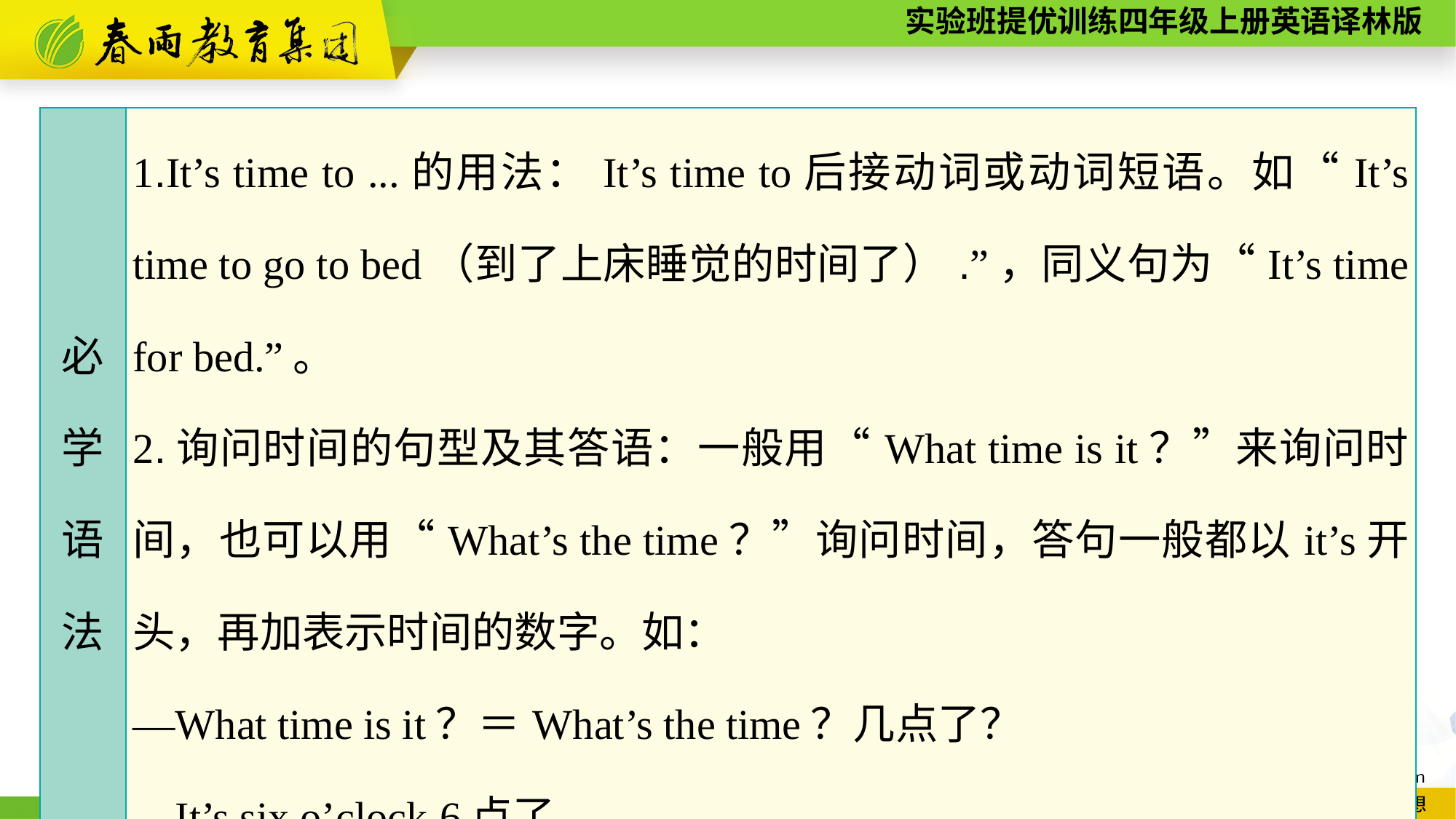

| 必 学 语 法 | 1.It’s time to ...的用法：It’s time to后接动词或动词短语。如“It’s time to go to bed（到了上床睡觉的时间了）.”，同义句为“It’s time for bed.”。 2.询问时间的句型及其答语：一般用“What time is it？”来询问时间，也可以用“What’s the time？”询问时间，答句一般都以it’s开头，再加表示时间的数字。如： —What time is it？＝What’s the time？几点了？ —It’s six o’clock.6点了。 |
| --- | --- |